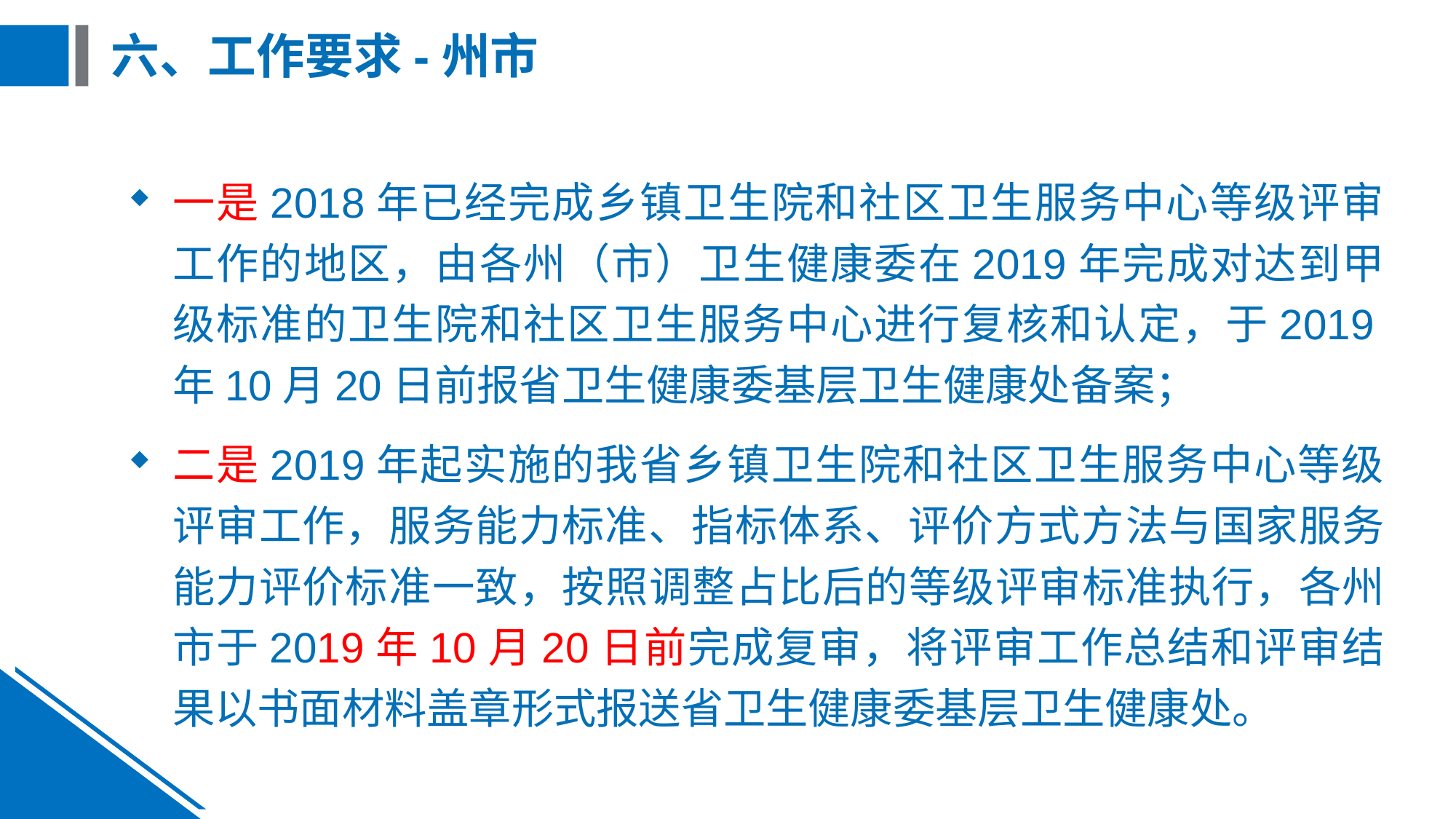

# 六、工作要求-州市
一是2018年已经完成乡镇卫生院和社区卫生服务中心等级评审工作的地区，由各州（市）卫生健康委在2019年完成对达到甲级标准的卫生院和社区卫生服务中心进行复核和认定，于2019年10月20日前报省卫生健康委基层卫生健康处备案；
二是2019年起实施的我省乡镇卫生院和社区卫生服务中心等级评审工作，服务能力标准、指标体系、评价方式方法与国家服务能力评价标准一致，按照调整占比后的等级评审标准执行，各州市于2019年10月20日前完成复审，将评审工作总结和评审结果以书面材料盖章形式报送省卫生健康委基层卫生健康处。